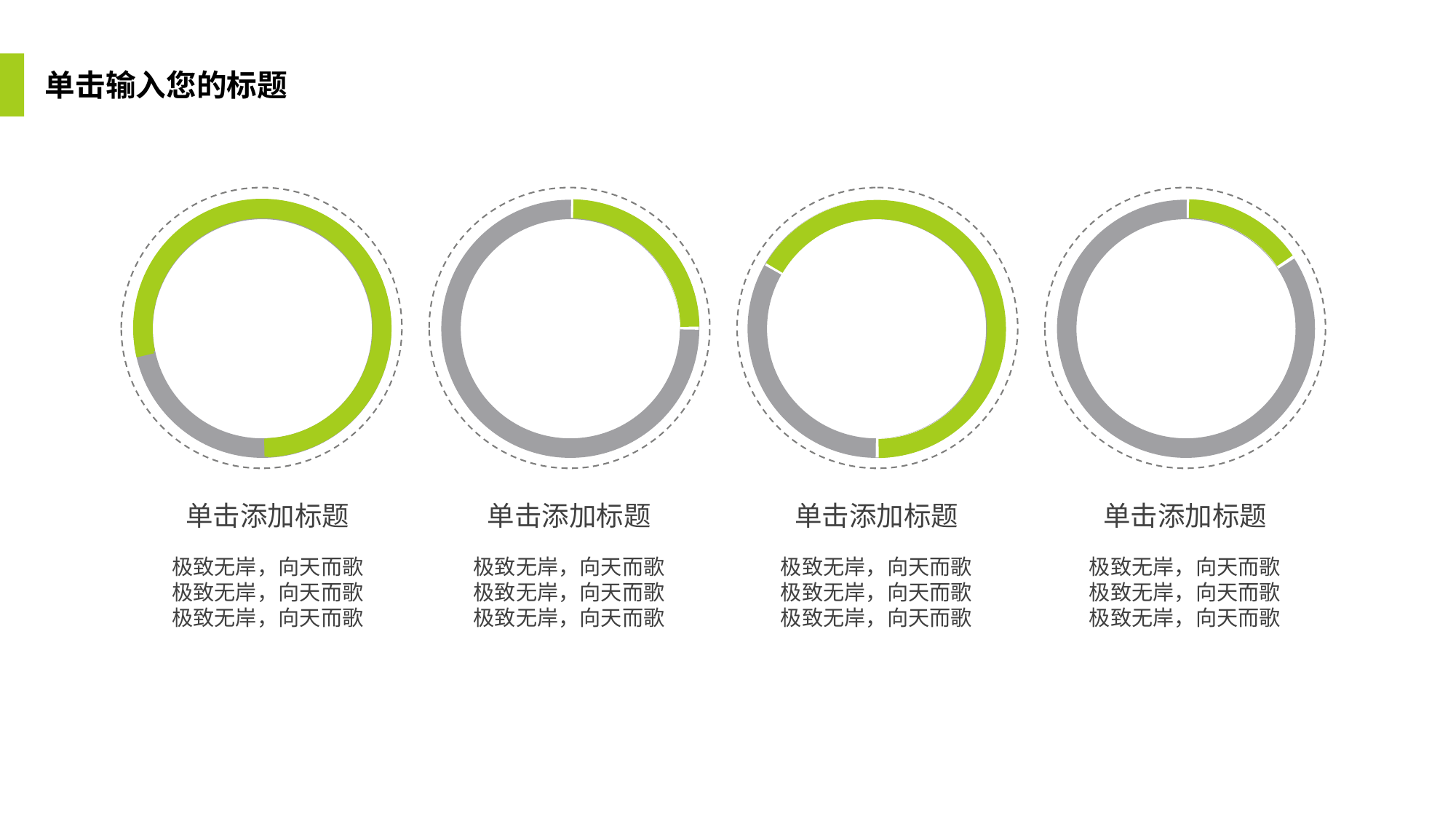

单击输入您的标题

单击添加标题

极致无岸，向天而歌
极致无岸，向天而歌
极致无岸，向天而歌
单击添加标题

极致无岸，向天而歌
极致无岸，向天而歌
极致无岸，向天而歌
单击添加标题

极致无岸，向天而歌
极致无岸，向天而歌
极致无岸，向天而歌
单击添加标题

极致无岸，向天而歌
极致无岸，向天而歌
极致无岸，向天而歌